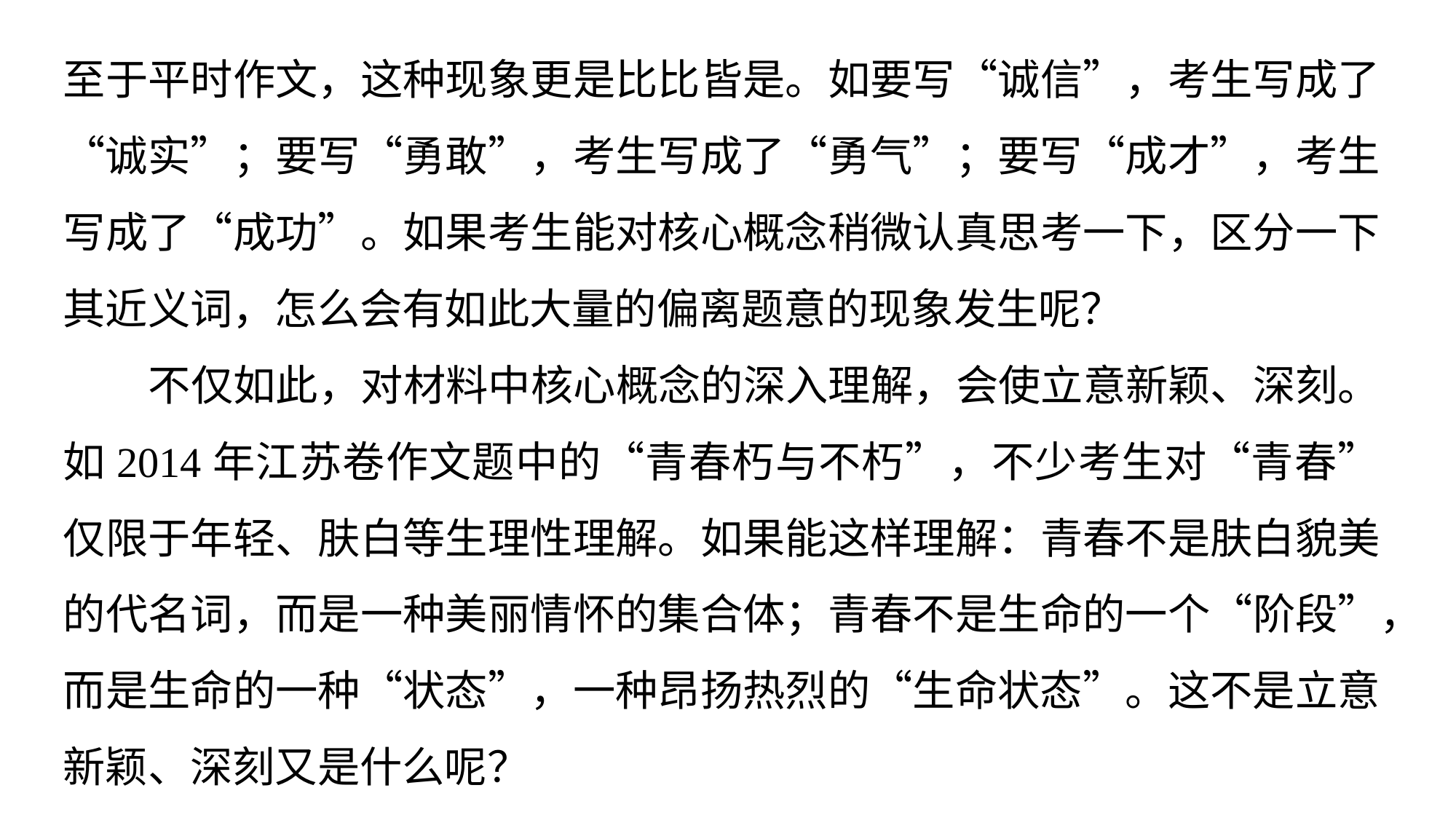

至于平时作文，这种现象更是比比皆是。如要写“诚信”，考生写成了“诚实”；要写“勇敢”，考生写成了“勇气”；要写“成才”，考生写成了“成功”。如果考生能对核心概念稍微认真思考一下，区分一下其近义词，怎么会有如此大量的偏离题意的现象发生呢？
不仅如此，对材料中核心概念的深入理解，会使立意新颖、深刻。如2014年江苏卷作文题中的“青春朽与不朽”，不少考生对“青春”仅限于年轻、肤白等生理性理解。如果能这样理解：青春不是肤白貌美的代名词，而是一种美丽情怀的集合体；青春不是生命的一个“阶段”，而是生命的一种“状态”，一种昂扬热烈的“生命状态”。这不是立意新颖、深刻又是什么呢？